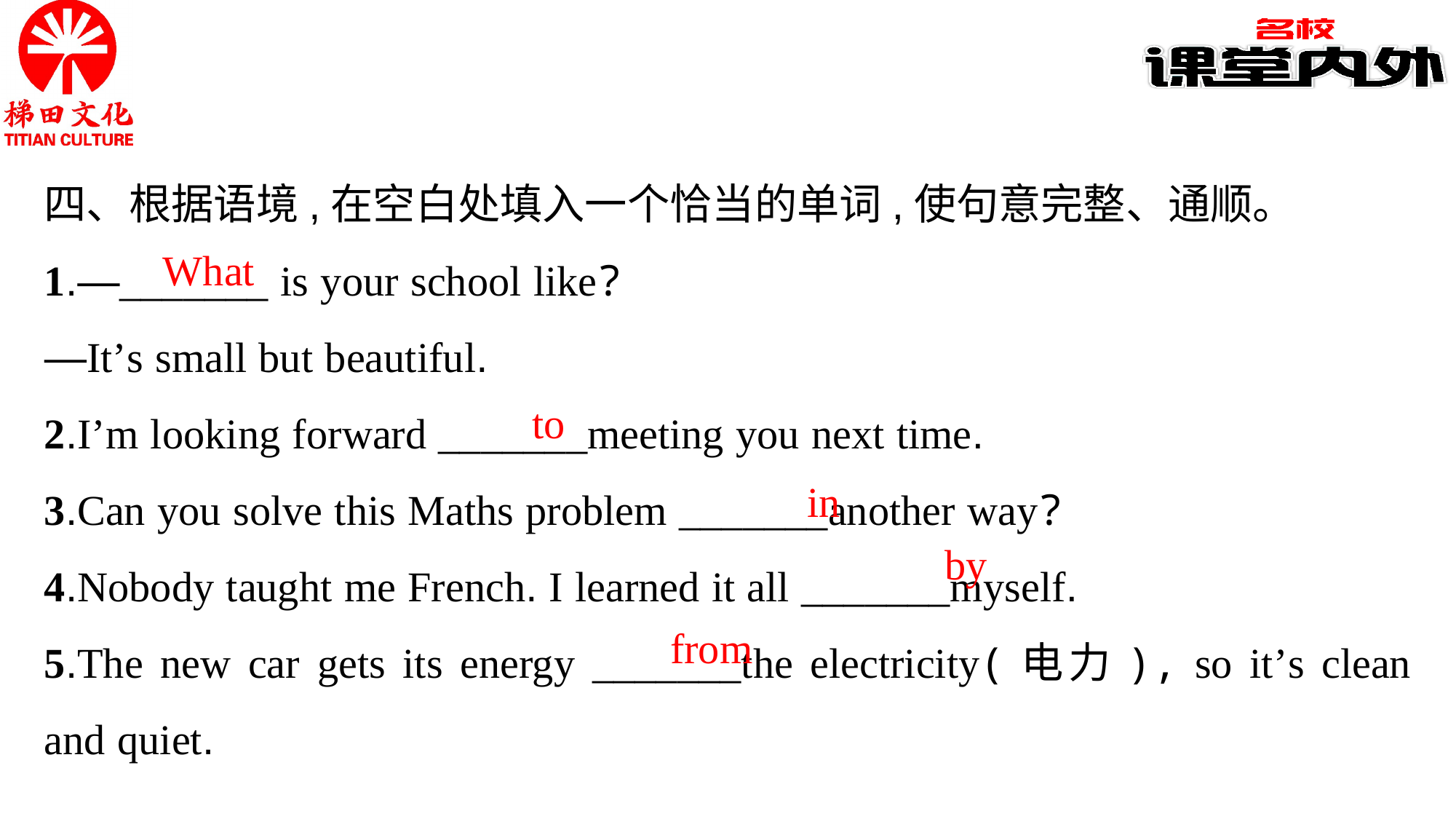

四、根据语境,在空白处填入一个恰当的单词,使句意完整、通顺。
1.—_______ is your school like?
—It’s small but beautiful.
2.I’m looking forward _______meeting you next time.
3.Can you solve this Maths problem _______another way?
4.Nobody taught me French. I learned it all _______myself.
5.The new car gets its energy _______the electricity(电力), so it’s clean and quiet.
What
to
in
by
from